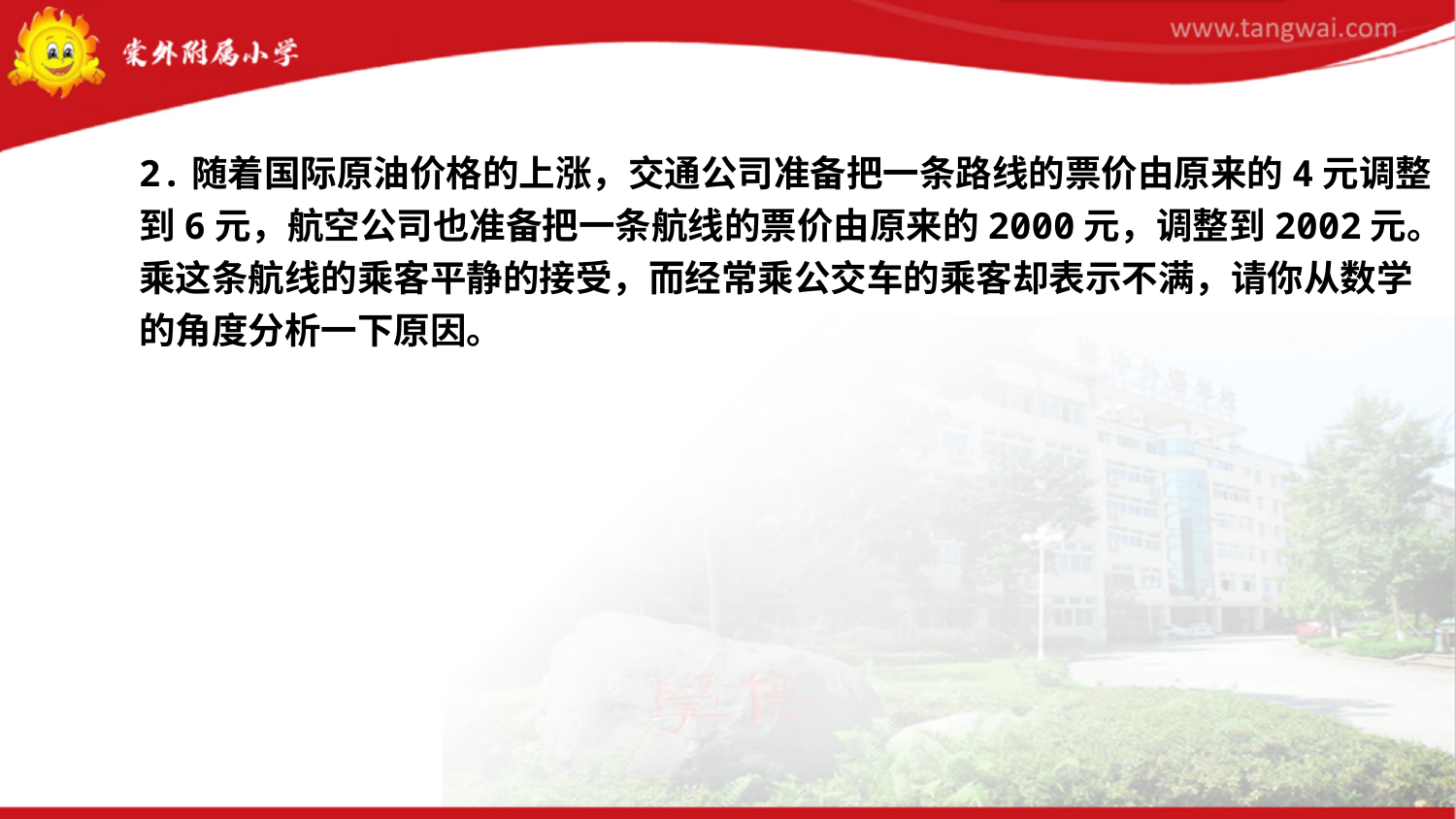

2.随着国际原油价格的上涨，交通公司准备把一条路线的票价由原来的4元调整到6元，航空公司也准备把一条航线的票价由原来的2000元，调整到2002元。乘这条航线的乘客平静的接受，而经常乘公交车的乘客却表示不满，请你从数学的角度分析一下原因。